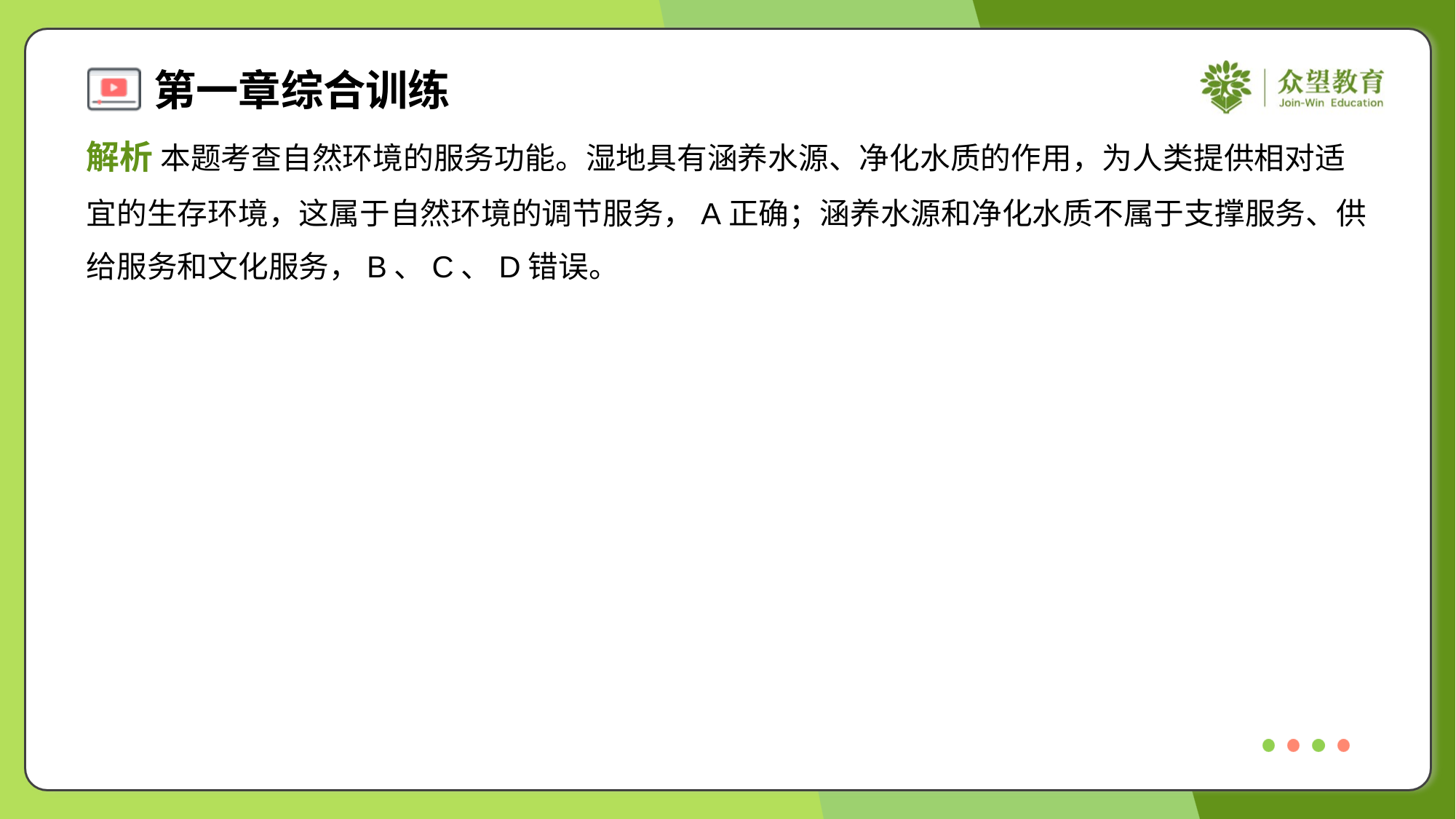

解析 本题考查自然环境的服务功能。湿地具有涵养水源、净化水质的作用，为人类提供相对适
宜的生存环境，这属于自然环境的调节服务，A正确；涵养水源和净化水质不属于支撑服务、供
给服务和文化服务，B、C、D错误。